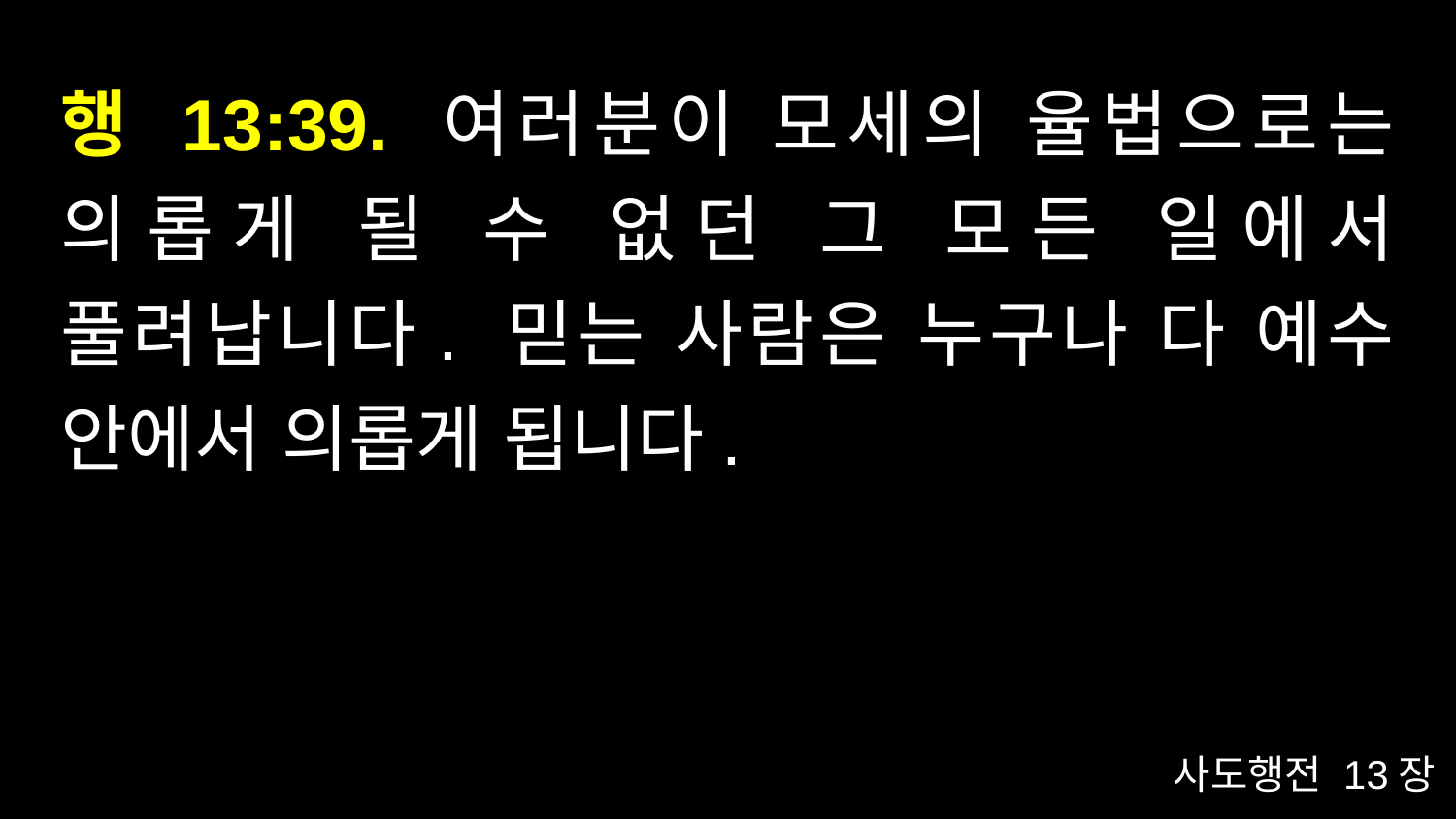

# 행 13:39. 여러분이 모세의 율법으로는 의롭게 될 수 없던 그 모든 일에서 풀려납니다. 믿는 사람은 누구나 다 예수 안에서 의롭게 됩니다.
사도행전 13장